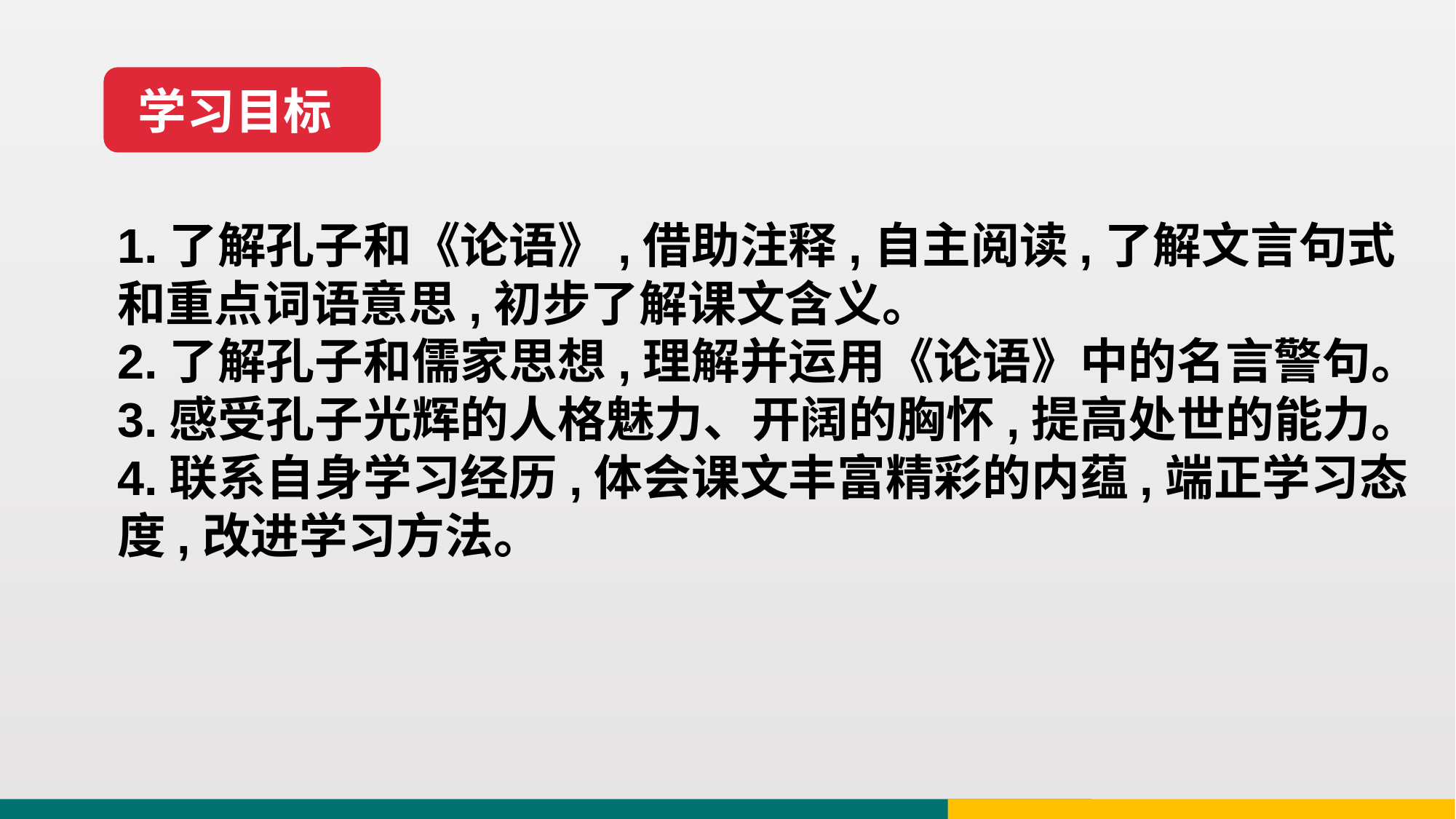

学习目标
1.了解孔子和《论语》,借助注释,自主阅读,了解文言句式和重点词语意思,初步了解课文含义。
2.了解孔子和儒家思想,理解并运用《论语》中的名言警句。3.感受孔子光辉的人格魅力、开阔的胸怀,提高处世的能力。
4.联系自身学习经历,体会课文丰富精彩的内蕴,端正学习态度,改进学习方法。